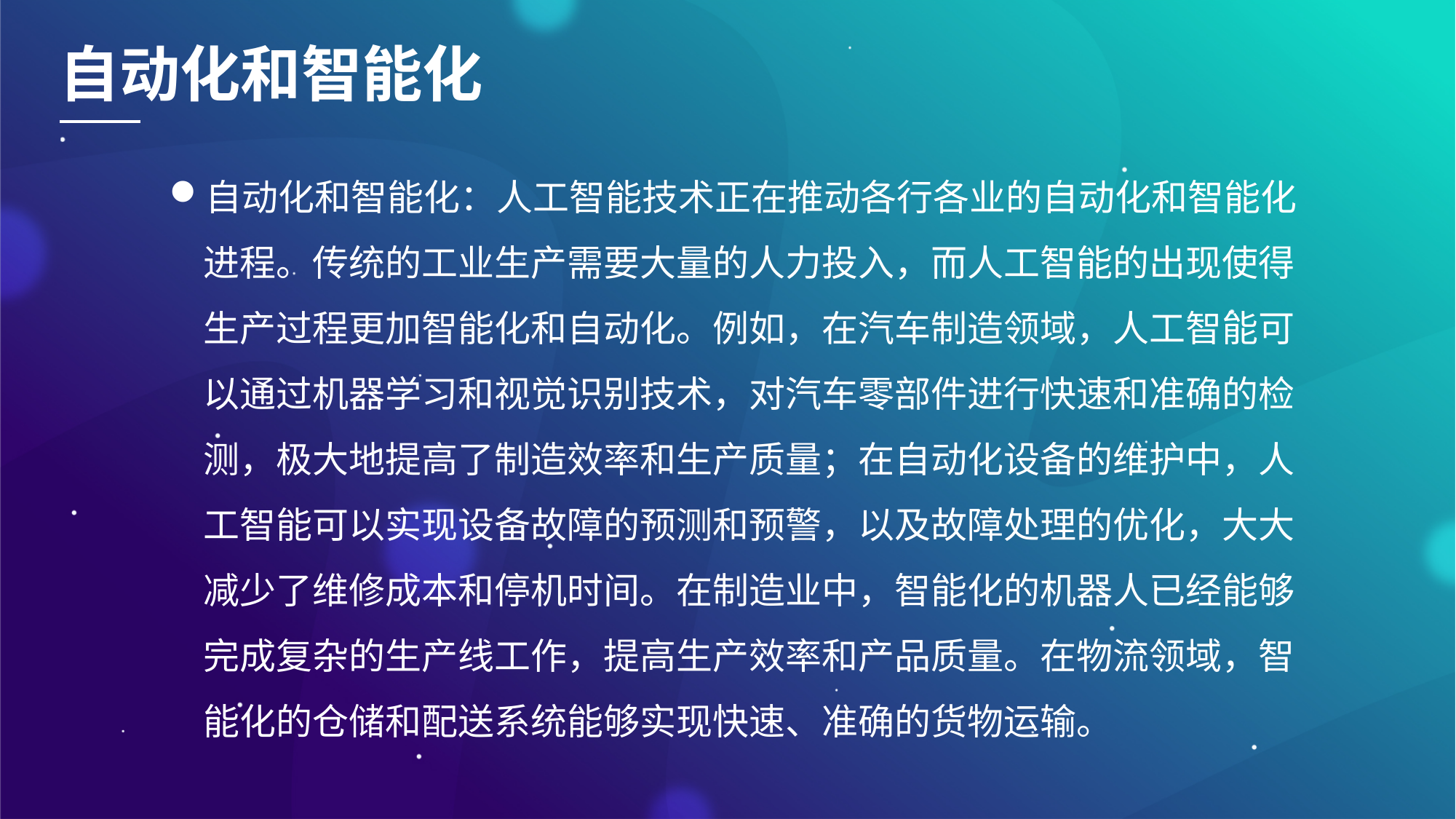

自动化和智能化
自动化和智能化：人工智能技术正在推动各行各业的自动化和智能化进程。传统的工业生产需要大量的人力投入，而人工智能的出现使得生产过程更加智能化和自动化。例如，在汽车制造领域，人工智能可以通过机器学习和视觉识别技术，对汽车零部件进行快速和准确的检测，极大地提高了制造效率和生产质量；在自动化设备的维护中，人工智能可以实现设备故障的预测和预警，以及故障处理的优化，大大减少了维修成本和停机时间。在制造业中，智能化的机器人已经能够完成复杂的生产线工作，提高生产效率和产品质量。在物流领域，智能化的仓储和配送系统能够实现快速、准确的货物运输。